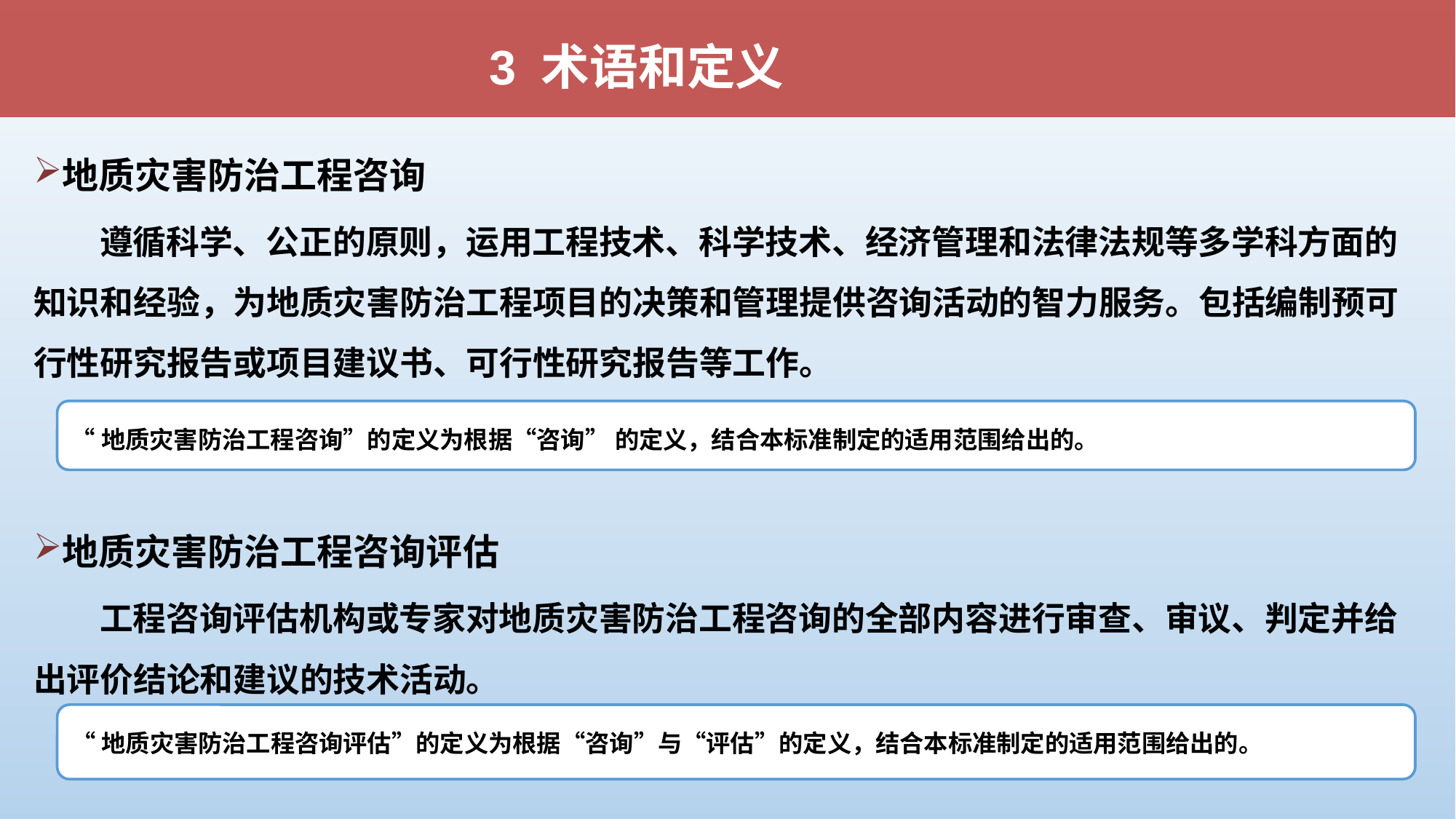

3 术语和定义
地质灾害防治工程咨询
       遵循科学、公正的原则，运用工程技术、科学技术、经济管理和法律法规等多学科方面的知识和经验，为地质灾害防治工程项目的决策和管理提供咨询活动的智力服务。包括编制预可行性研究报告或项目建议书、可行性研究报告等工作。

地质灾害防治工程咨询评估
       工程咨询评估机构或专家对地质灾害防治工程咨询的全部内容进行审查、审议、判定并给出评价结论和建议的技术活动。
“地质灾害防治工程咨询”的定义为根据“咨询” 的定义，结合本标准制定的适用范围给出的。
“地质灾害防治工程咨询评估”的定义为根据“咨询”与“评估”的定义，结合本标准制定的适用范围给出的。